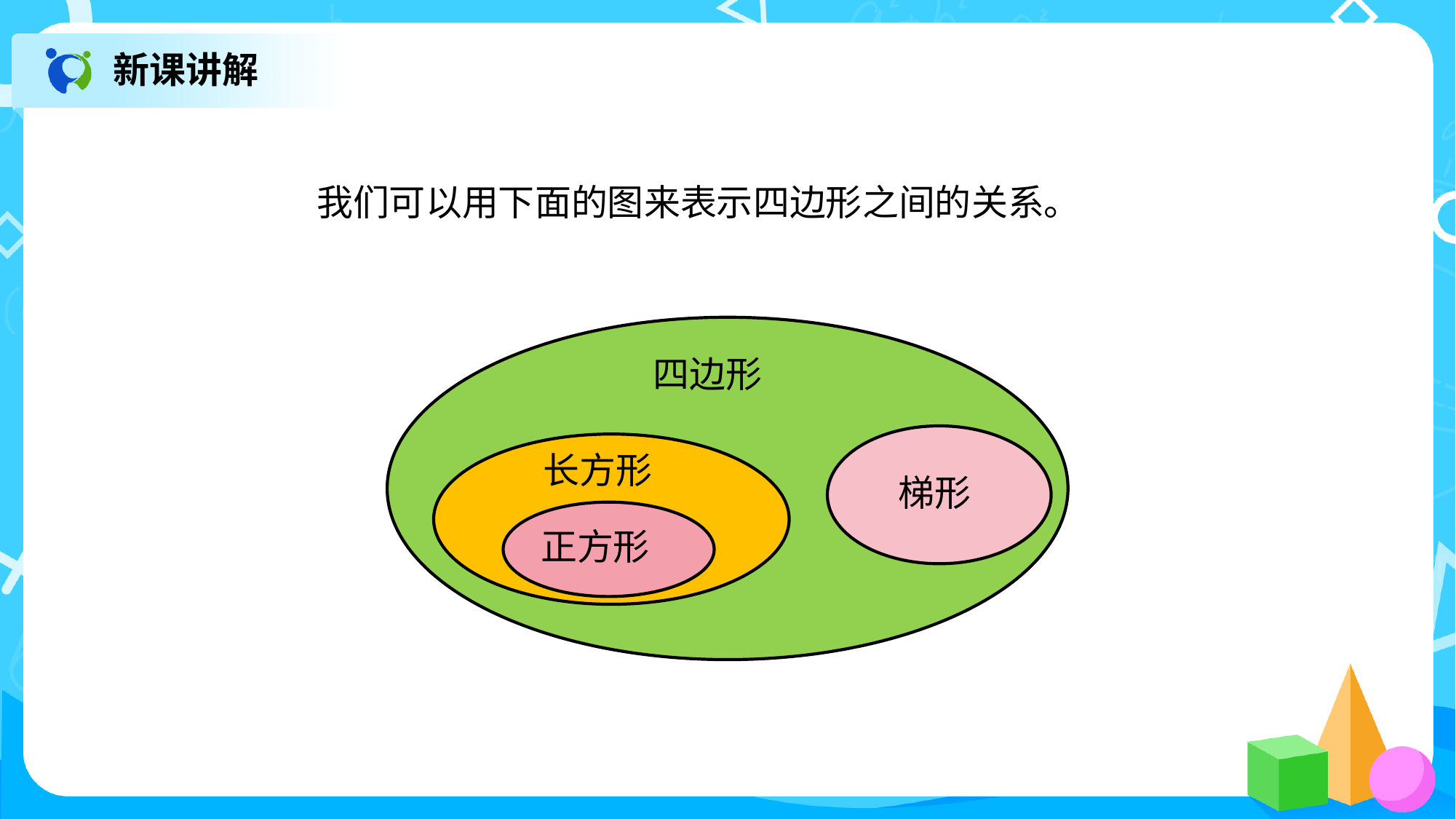

新课讲解
我们可以用下面的图来表示四边形之间的关系。

四边形

梯形

长方形

正方形